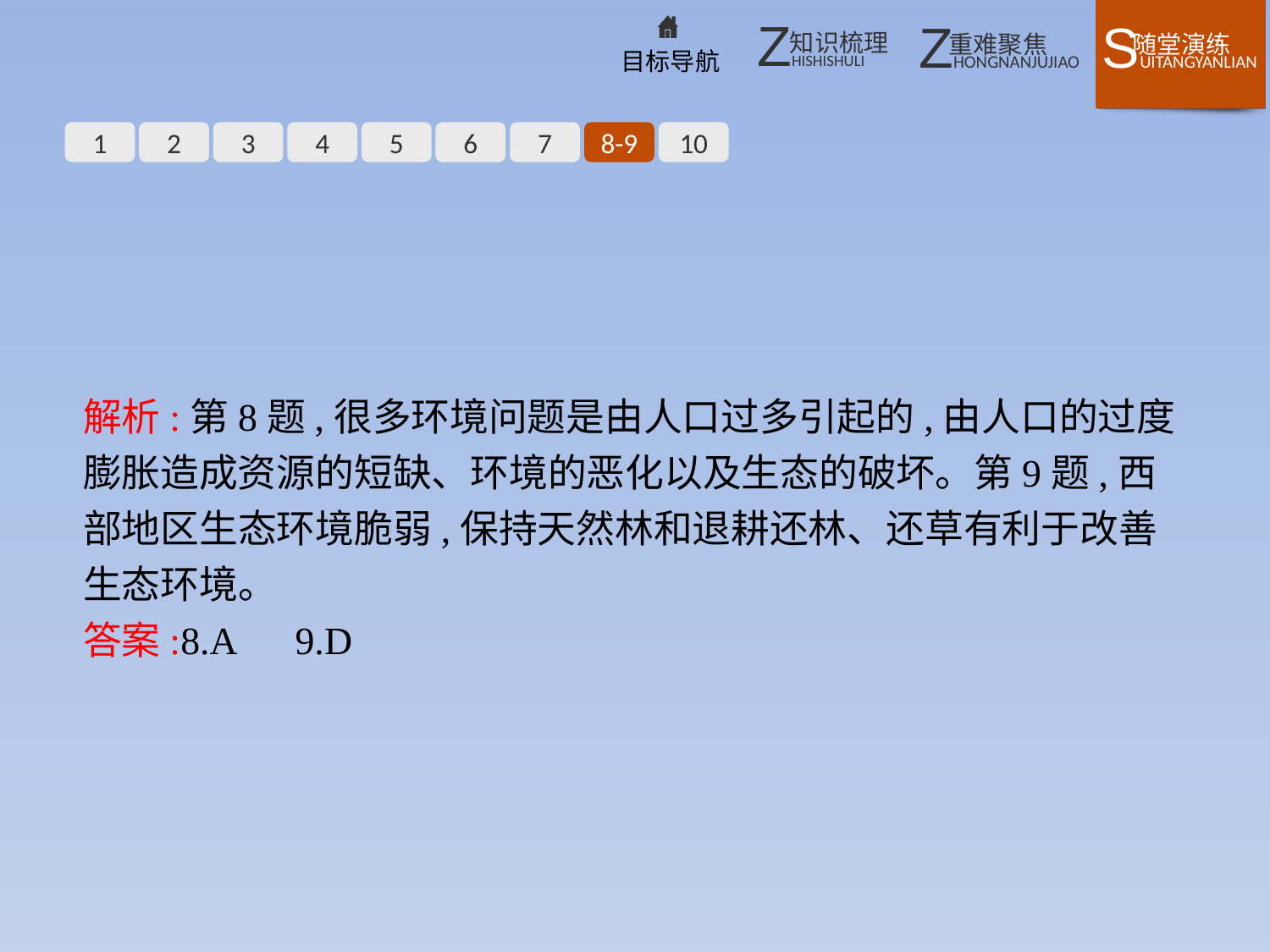

1
2
3
4
5
6
7
8-9
10
解析:第8题,很多环境问题是由人口过多引起的,由人口的过度膨胀造成资源的短缺、环境的恶化以及生态的破坏。第9题,西部地区生态环境脆弱,保持天然林和退耕还林、还草有利于改善生态环境。
答案:8.A　9.D